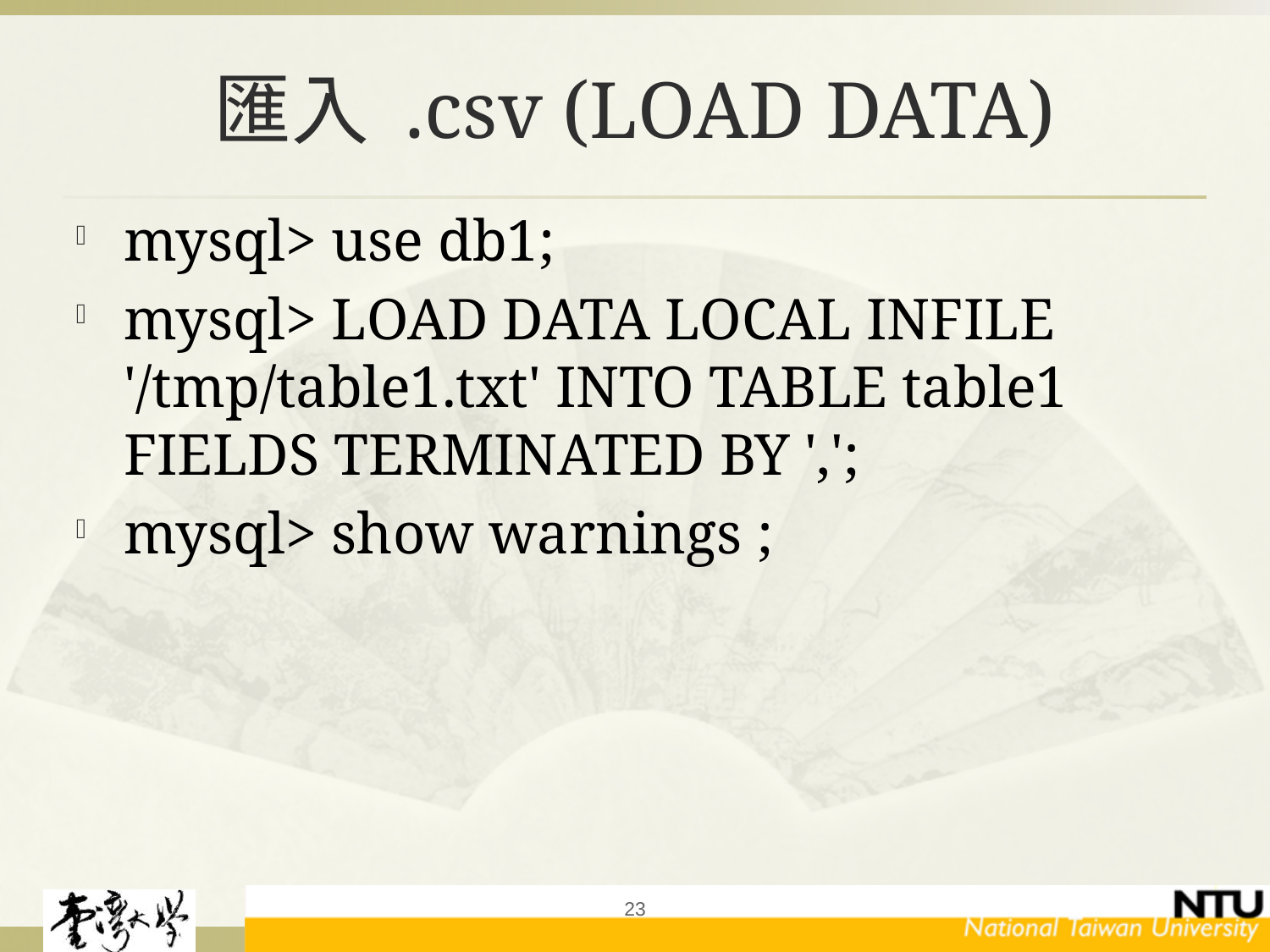

# 匯入 .csv (LOAD DATA)
mysql> use db1;
mysql> LOAD DATA LOCAL INFILE '/tmp/table1.txt' INTO TABLE table1 FIELDS TERMINATED BY ',';
mysql> show warnings ;
23